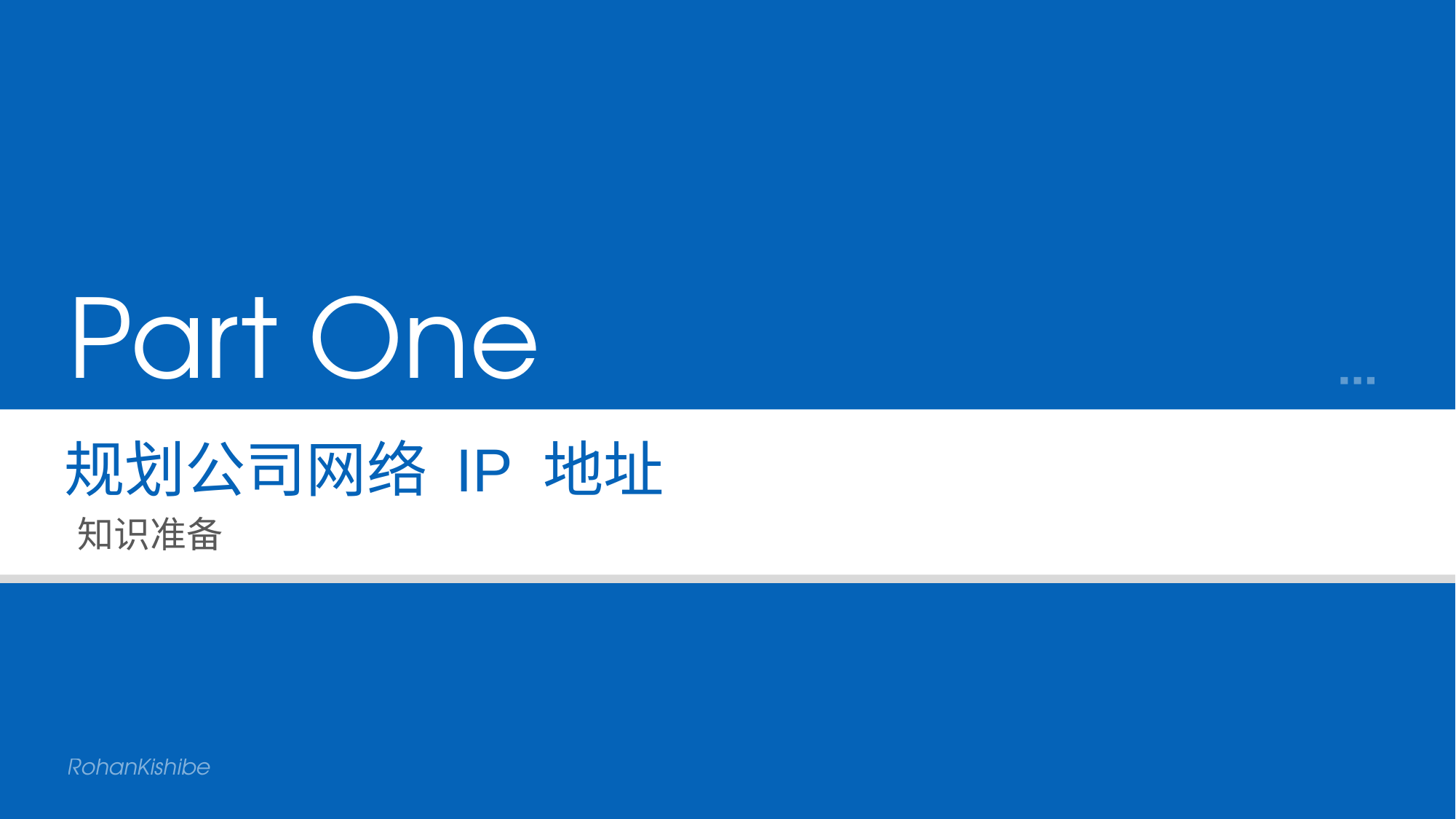

Part One

规划公司网络 IP 地址
知识准备

RohanKishibe